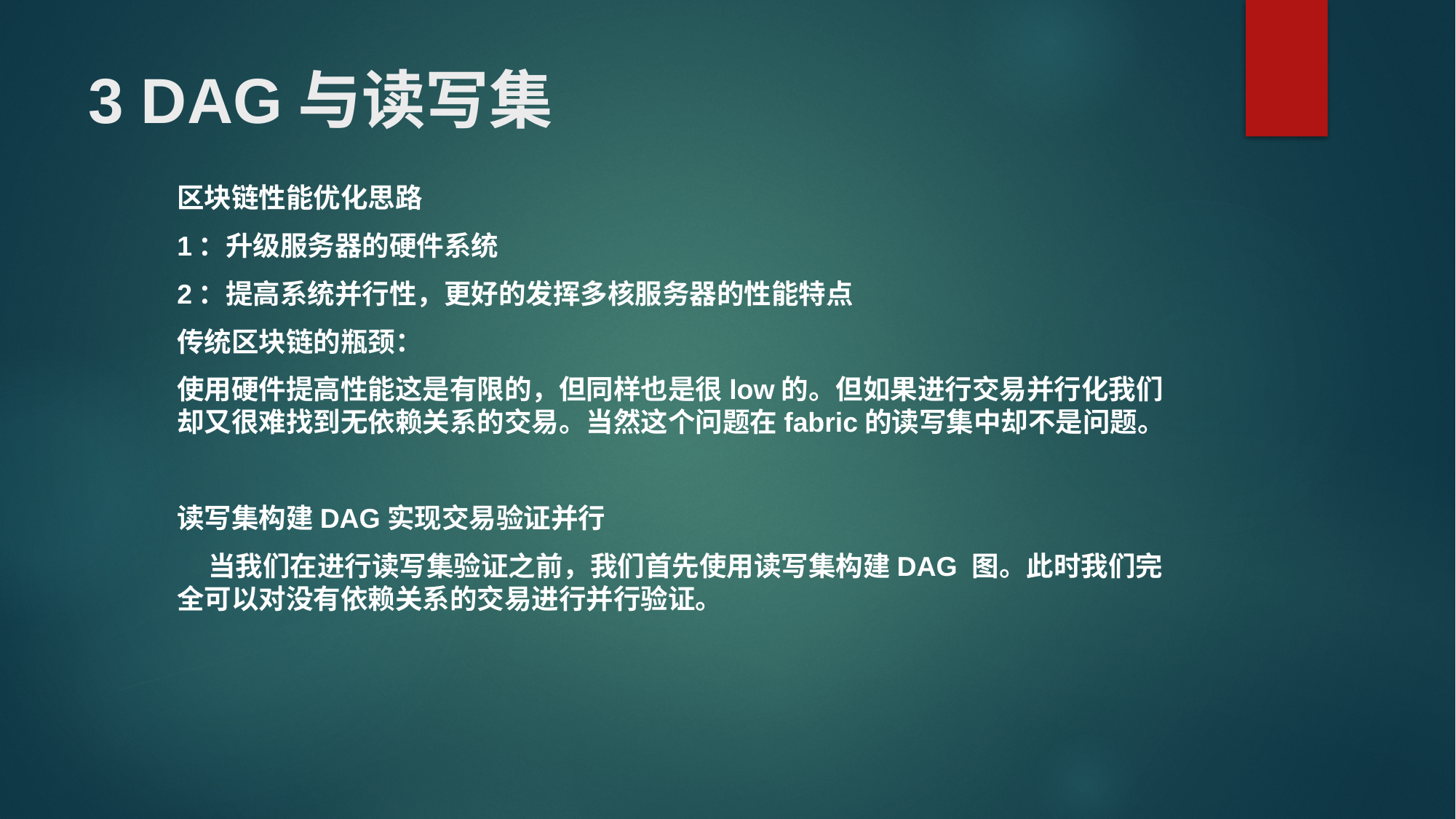

# 3 DAG与读写集
区块链性能优化思路
1：升级服务器的硬件系统
2：提高系统并行性，更好的发挥多核服务器的性能特点
传统区块链的瓶颈：
使用硬件提高性能这是有限的，但同样也是很low的。但如果进行交易并行化我们却又很难找到无依赖关系的交易。当然这个问题在fabric的读写集中却不是问题。

读写集构建DAG实现交易验证并行
    当我们在进行读写集验证之前，我们首先使用读写集构建DAG 图。此时我们完全可以对没有依赖关系的交易进行并行验证。